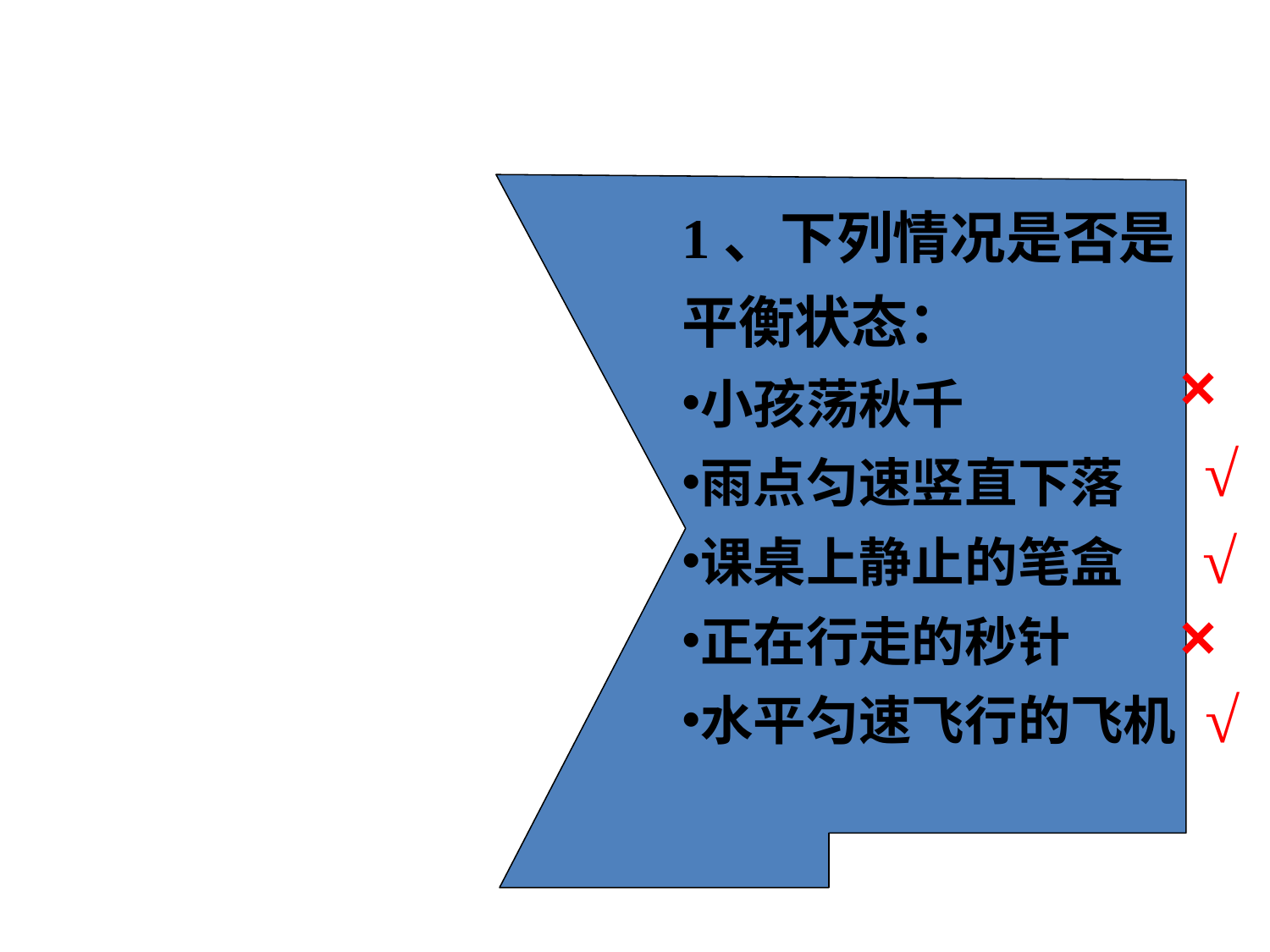

1、下列情况是否是
平衡状态：
小孩荡秋千
雨点匀速竖直下落
课桌上静止的笔盒
正在行走的秒针
水平匀速飞行的飞机

×
√
√
×
√